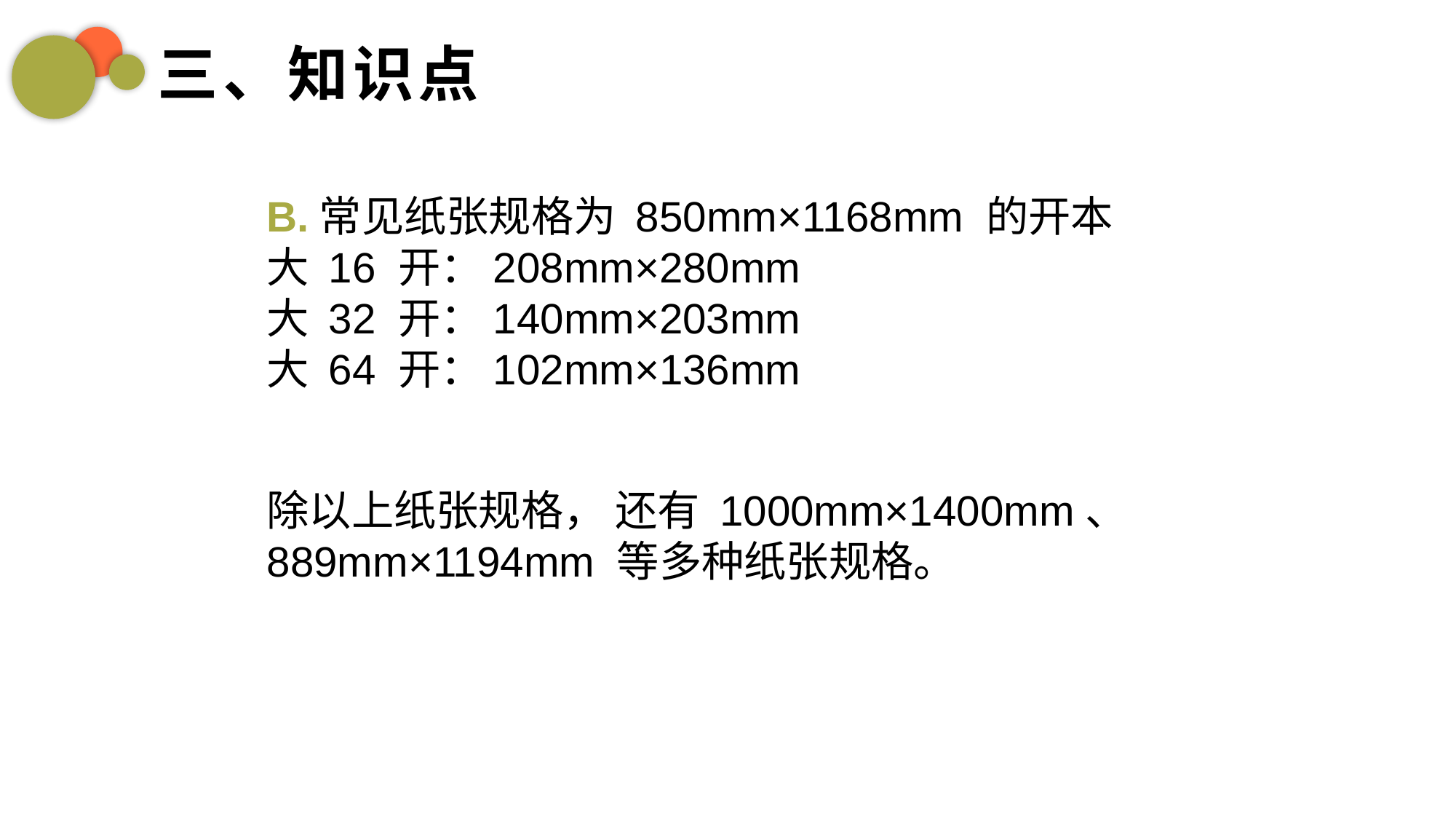

三、知识点
B.常见纸张规格为 850mm×1168mm 的开本
大 16 开：208mm×280mm
大 32 开：140mm×203mm
大 64 开：102mm×136mm
除以上纸张规格， 还有 1000mm×1400mm、
889mm×1194mm 等多种纸张规格。